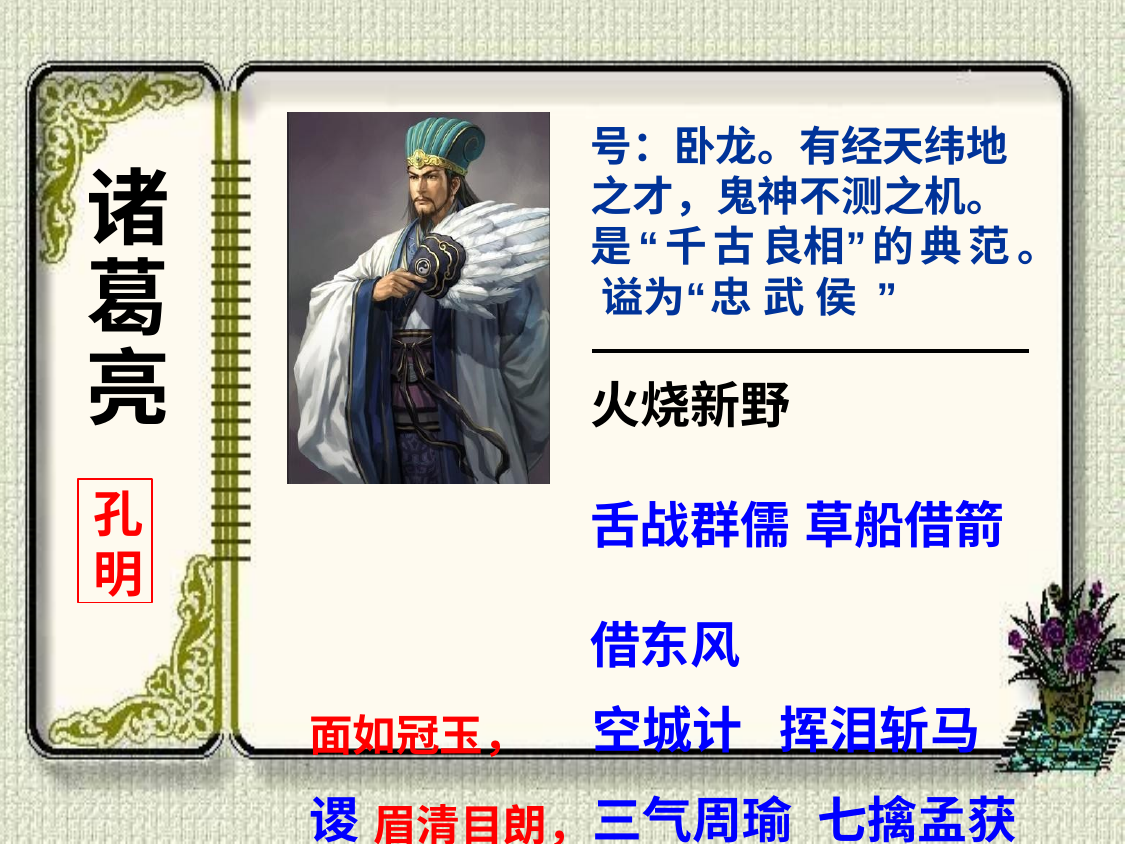

号：卧龙。有经天纬地 之才，鬼神不测之机。 是“千古良相”的典范。 谥为“忠武侯”
诸 葛 亮

火烧新野	舌战群儒 草船借箭	借东风
面如冠玉，	空城计	挥泪斩马谡 眉清目朗，	三气周瑜	七擒孟获
纶巾羽扇，	智取汉中
鹤氅皂绦。
孔
明